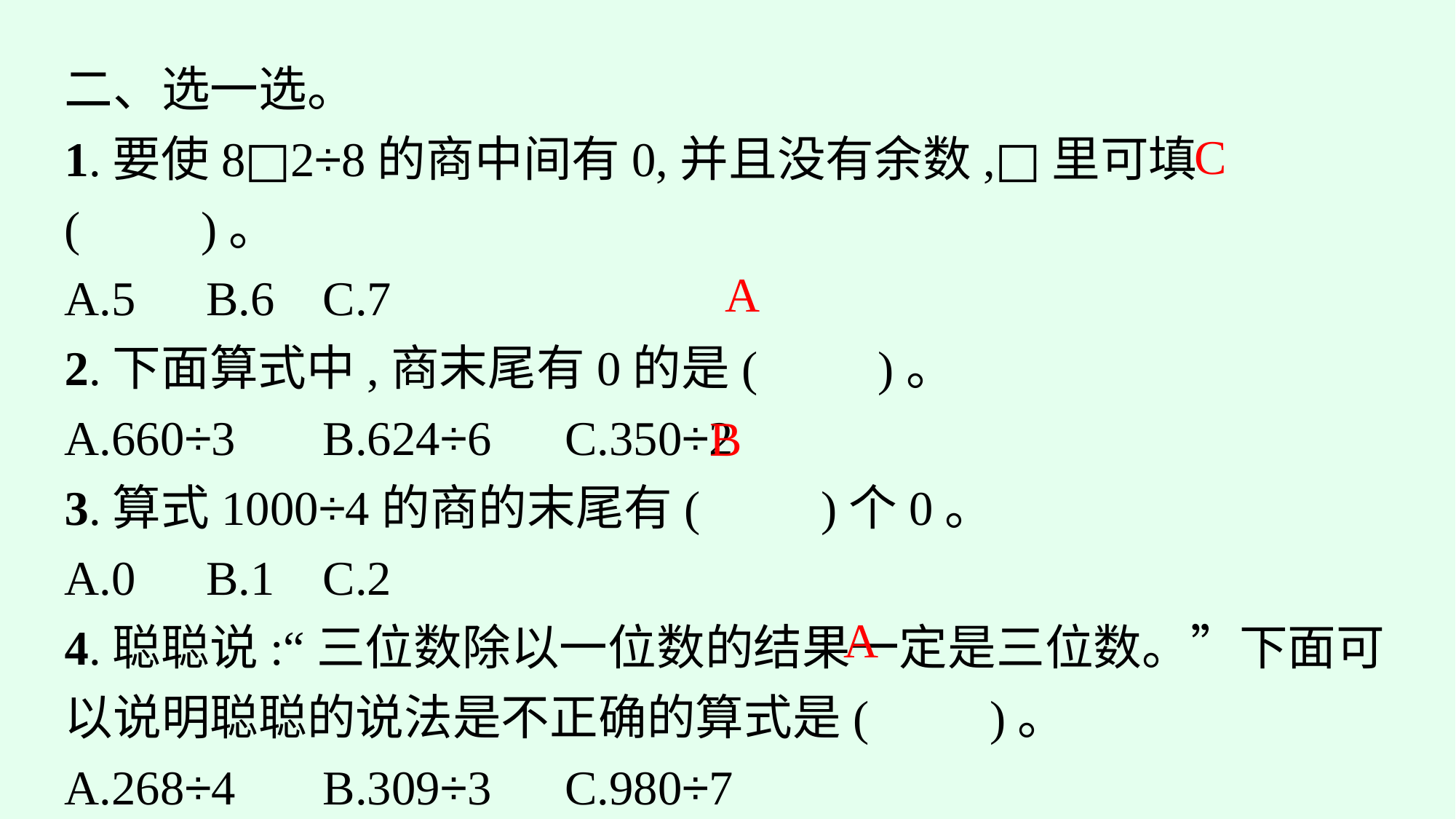

二、选一选。
1.要使8□2÷8的商中间有0,并且没有余数,□里可填(　　)。
A.5	B.6	C.7
2.下面算式中,商末尾有0的是(　　)。
A.660÷3	B.624÷6	C.350÷2
3.算式1000÷4的商的末尾有(　　)个0。
A.0	B.1	C.2
4.聪聪说:“三位数除以一位数的结果一定是三位数。”下面可以说明聪聪的说法是不正确的算式是(　　)。
A.268÷4	B.309÷3	C.980÷7
C
A
B
A